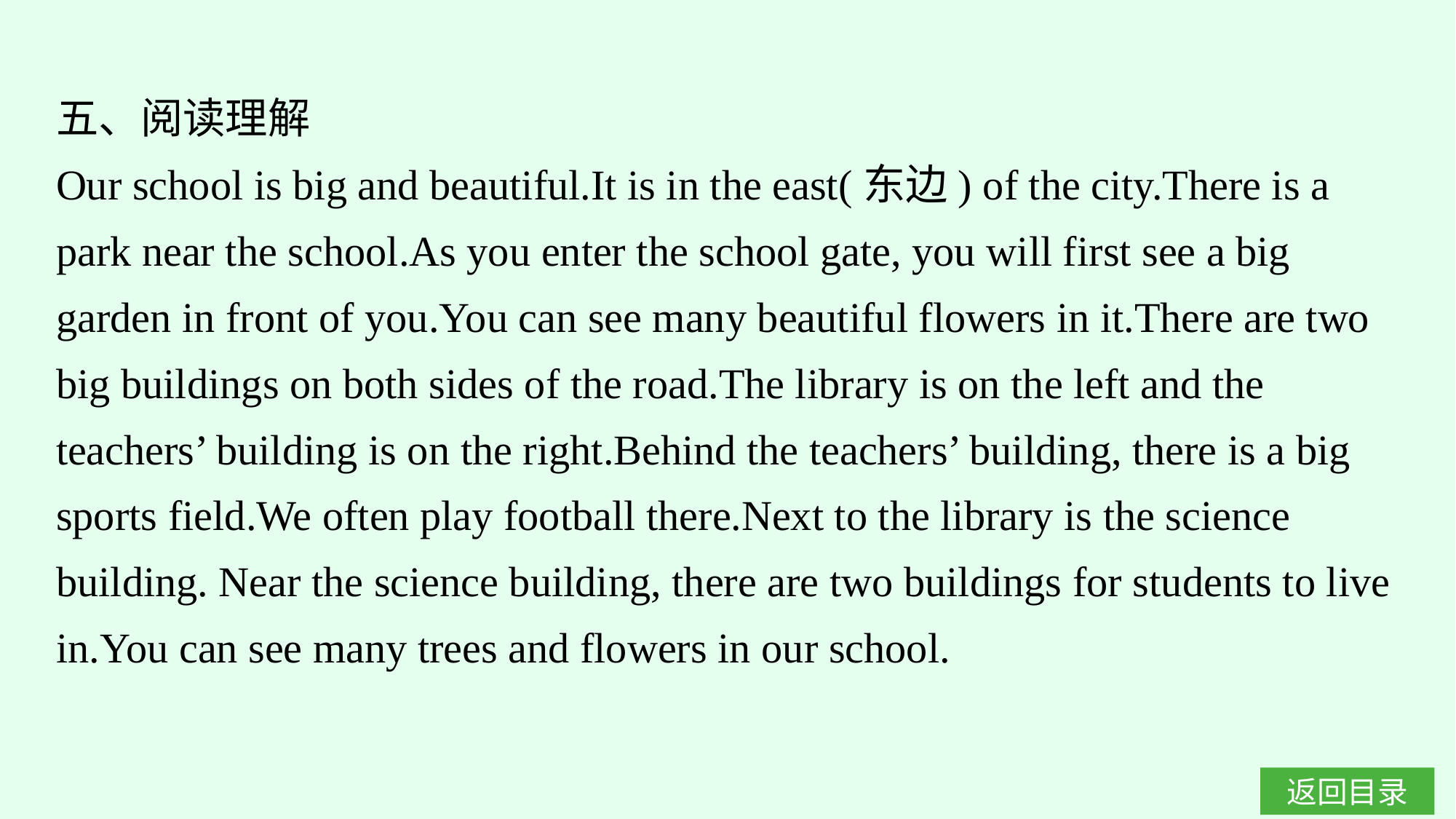

五、阅读理解
Our school is big and beautiful.It is in the east(东边) of the city.There is a park near the school.As you enter the school gate, you will first see a big garden in front of you.You can see many beautiful flowers in it.There are two big buildings on both sides of the road.The library is on the left and the teachers’ building is on the right.Behind the teachers’ building, there is a big sports field.We often play football there.Next to the library is the science building. Near the science building, there are two buildings for students to live in.You can see many trees and flowers in our school.